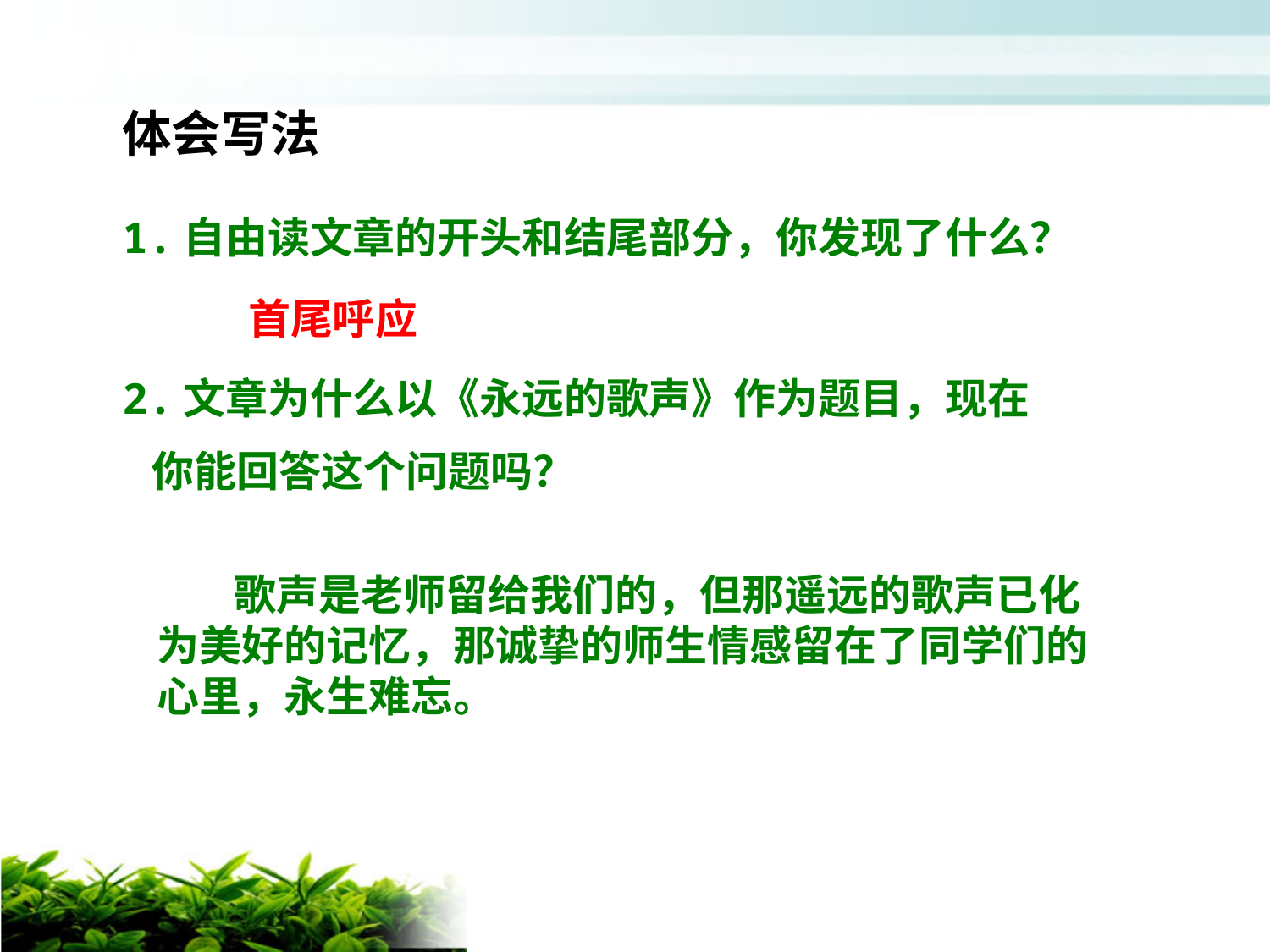

体会写法
1.自由读文章的开头和结尾部分，你发现了什么？
首尾呼应
2.文章为什么以《永远的歌声》作为题目，现在
  你能回答这个问题吗？
       歌声是老师留给我们的，但那遥远的歌声已化为美好的记忆，那诚挚的师生情感留在了同学们的心里，永生难忘。